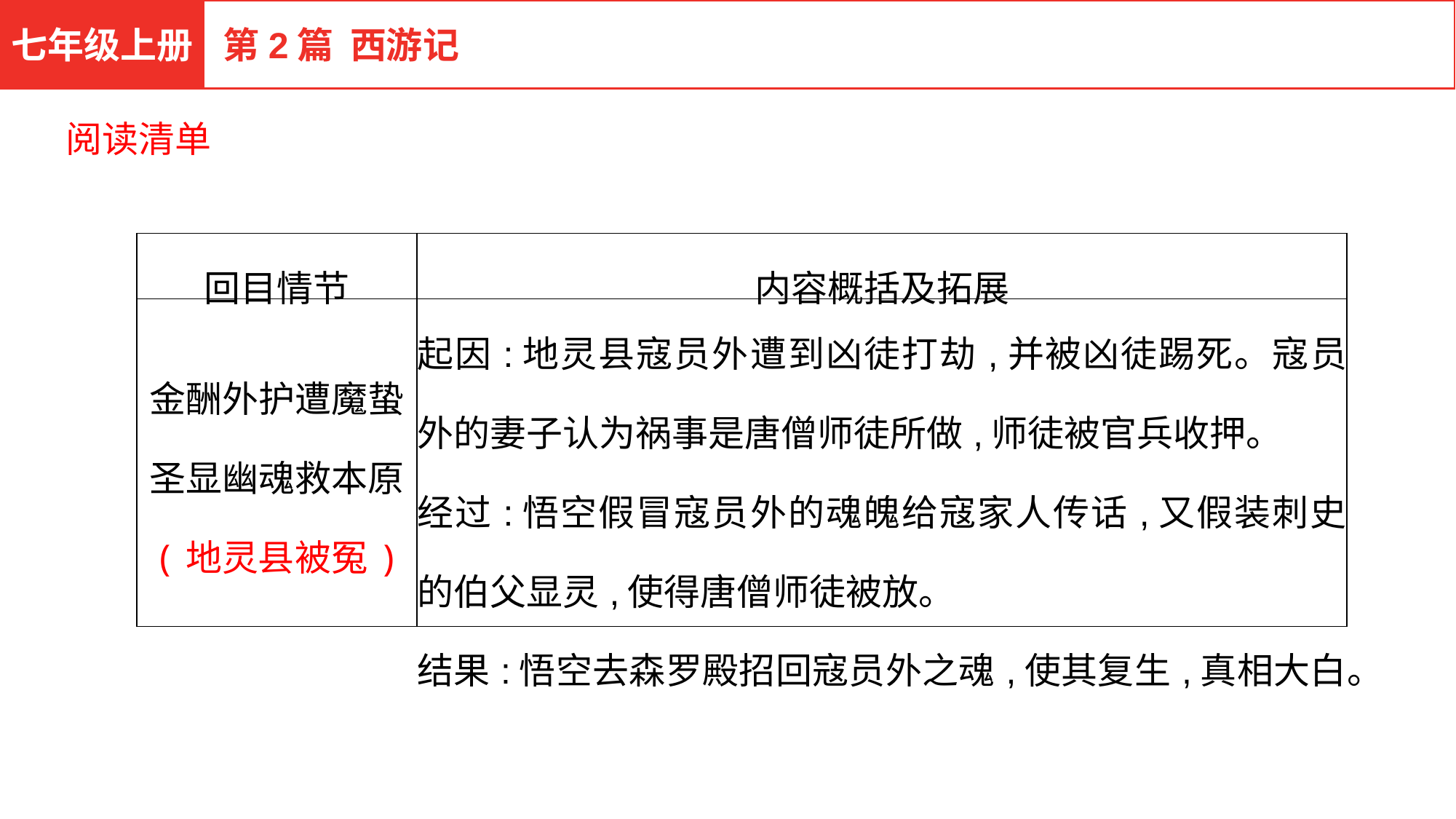

七年级上册
第2篇  西游记
阅读清单
| 回目情节 | 内容概括及拓展 |
| --- | --- |
| 金酬外护遭魔蛰 圣显幽魂救本原 (地灵县被冤) | 起因:地灵县寇员外遭到凶徒打劫,并被凶徒踢死。寇员外的妻子认为祸事是唐僧师徒所做,师徒被官兵收押。 经过:悟空假冒寇员外的魂魄给寇家人传话,又假装刺史的伯父显灵,使得唐僧师徒被放。 结果:悟空去森罗殿招回寇员外之魂,使其复生,真相大白。 |